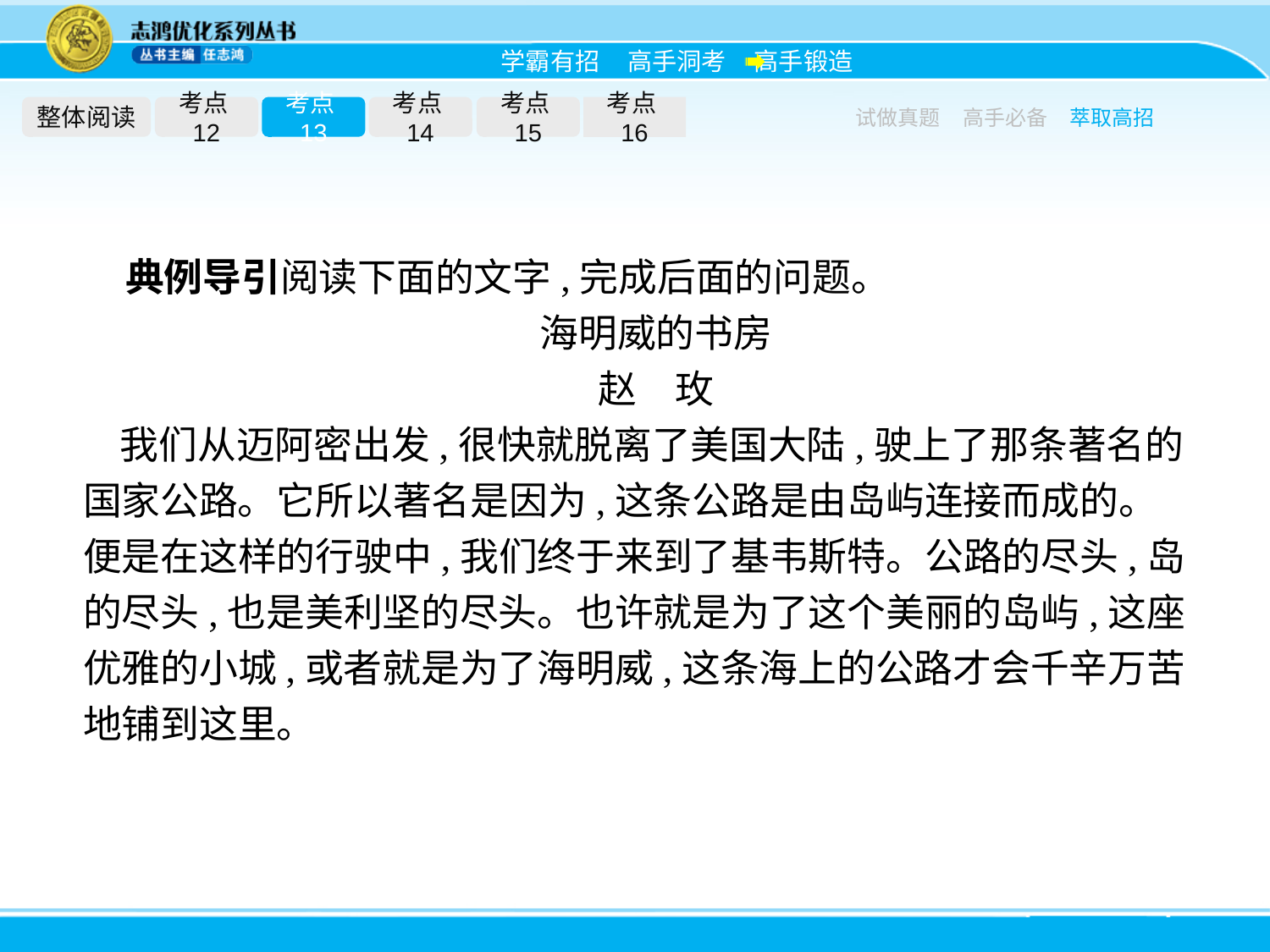

整体阅读
考点12
考点13
考点14
考点15
考点16
试做真题
高手必备
萃取高招
典例导引阅读下面的文字,完成后面的问题。
海明威的书房
赵　玫
我们从迈阿密出发,很快就脱离了美国大陆,驶上了那条著名的国家公路。它所以著名是因为,这条公路是由岛屿连接而成的。便是在这样的行驶中,我们终于来到了基韦斯特。公路的尽头,岛的尽头,也是美利坚的尽头。也许就是为了这个美丽的岛屿,这座优雅的小城,或者就是为了海明威,这条海上的公路才会千辛万苦地铺到这里。